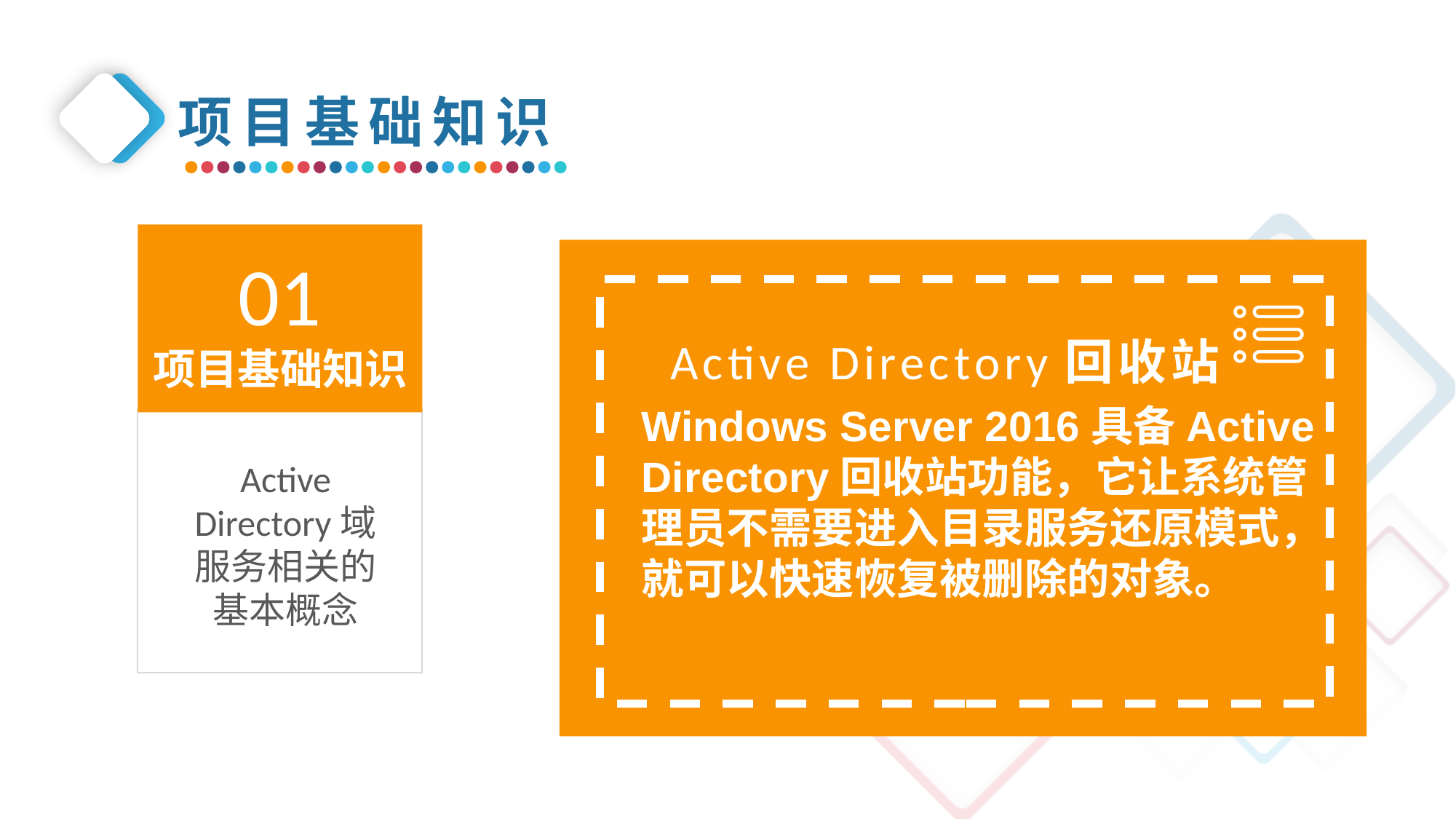

项目基础知识

01
项目基础知识

Active Directory回收站

Windows Server 2016具备Active Directory回收站功能，它让系统管理员不需要进入目录服务还原模式，就可以快速恢复被删除的对象。

Active Directory域服务相关的基本概念